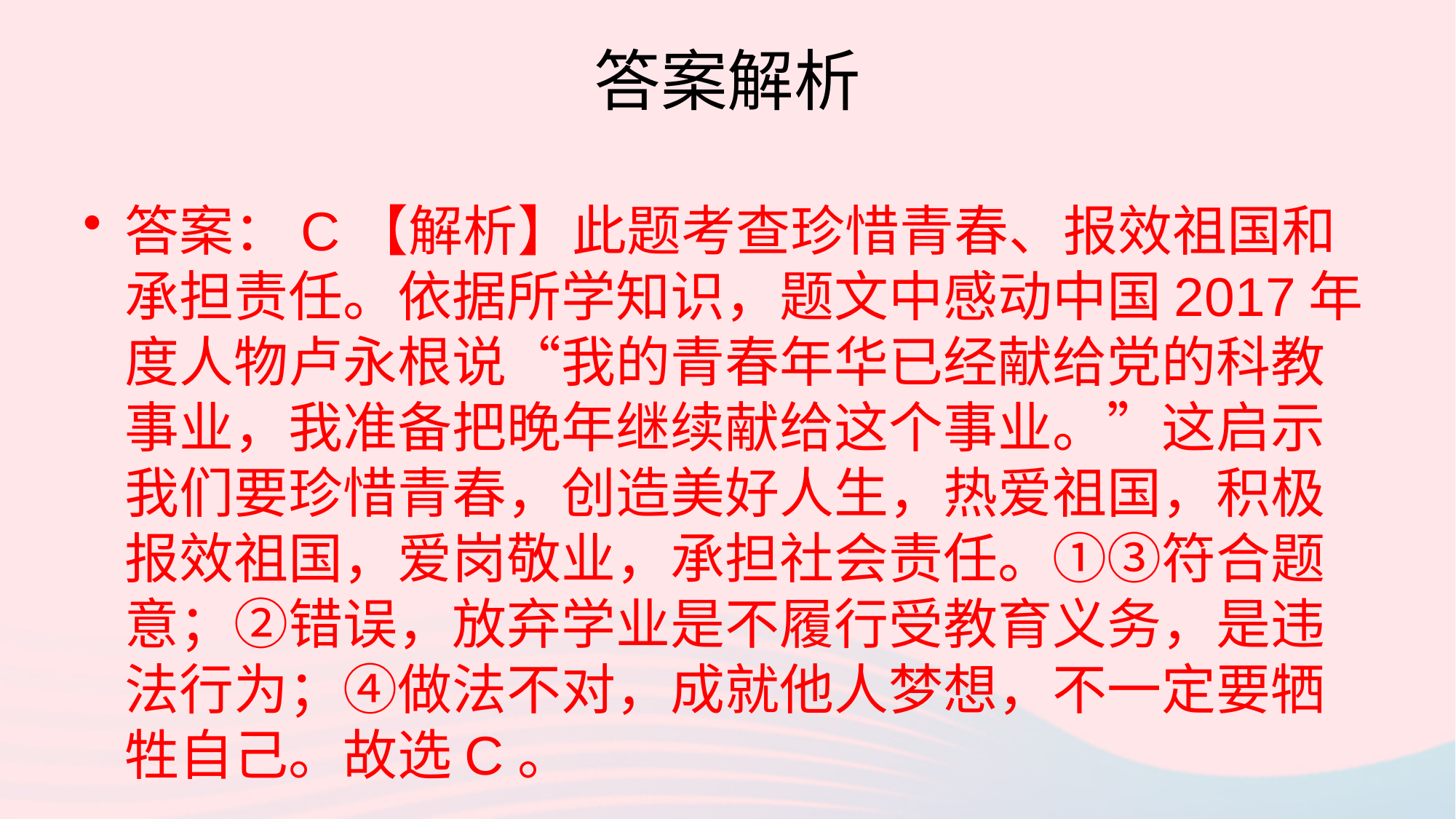

# 答案解析
答案：C【解析】此题考查珍惜青春、报效祖国和承担责任。依据所学知识，题文中感动中国2017年度人物卢永根说“我的青春年华已经献给党的科教事业，我准备把晚年继续献给这个事业。”这启示我们要珍惜青春，创造美好人生，热爱祖国，积极报效祖国，爱岗敬业，承担社会责任。①③符合题意；②错误，放弃学业是不履行受教育义务，是违法行为；④做法不对，成就他人梦想，不一定要牺牲自己。故选C。